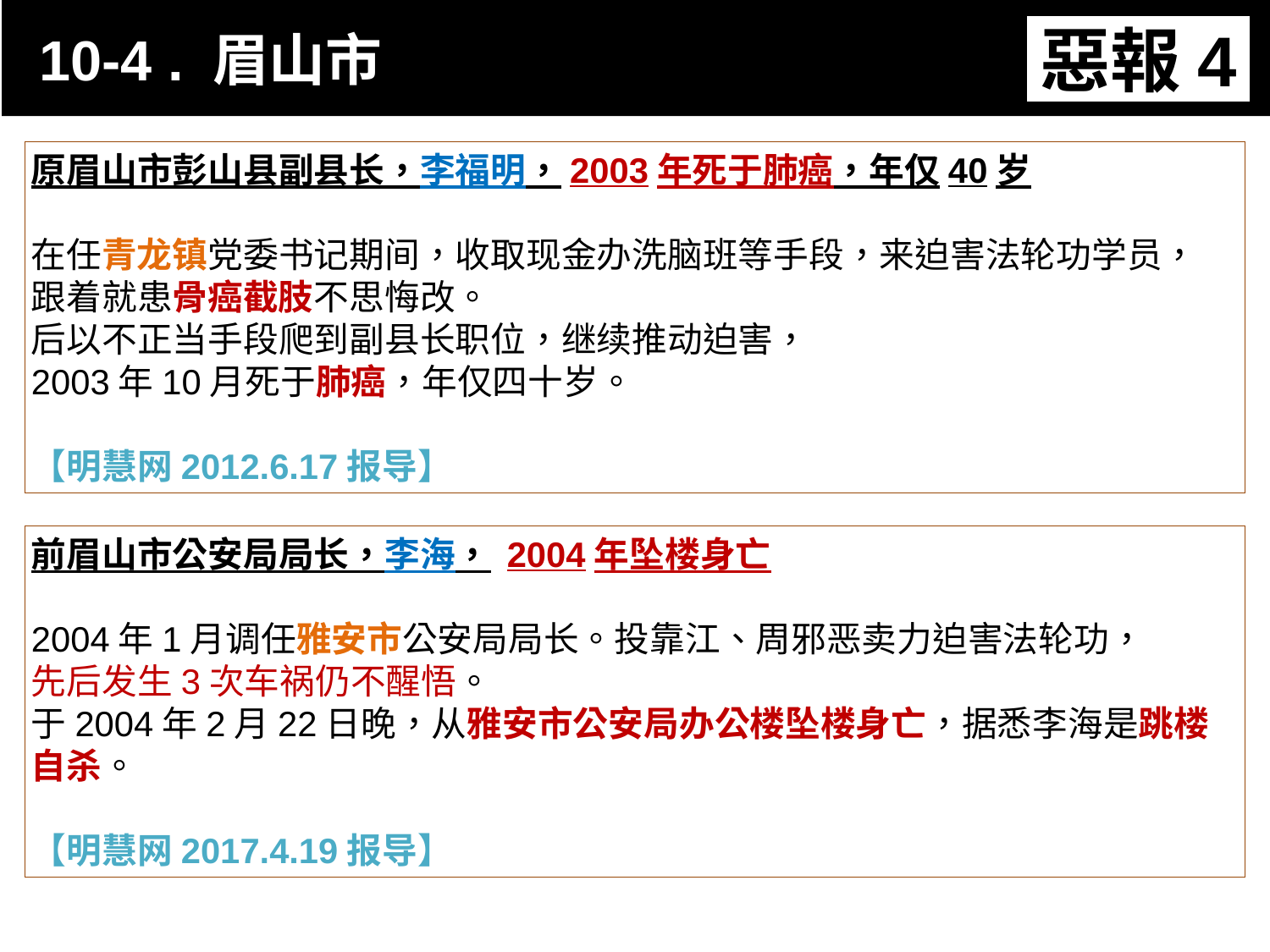

10-4 . 眉山市
惡報4

11-3. XX市官員惡報實例
原眉山市彭山县副县长，李福明，2003年死于肺癌，年仅40岁

在任青龙镇党委书记期间，收取现金办洗脑班等手段，来迫害法轮功学员，
跟着就患骨癌截肢不思悔改。
后以不正当手段爬到副县长职位，继续推动迫害，
2003年10月死于肺癌，年仅四十岁。

【明慧网2012.6.17报导】
前眉山市公安局局长，李海， 2004年坠楼身亡

2004年1月调任雅安市公安局局长。投靠江、周邪恶卖力迫害法轮功，
先后发生3次车祸仍不醒悟。
于2004年2月22日晚，从雅安市公安局办公楼坠楼身亡，据悉李海是跳楼自杀。

【明慧网2017.4.19报导】